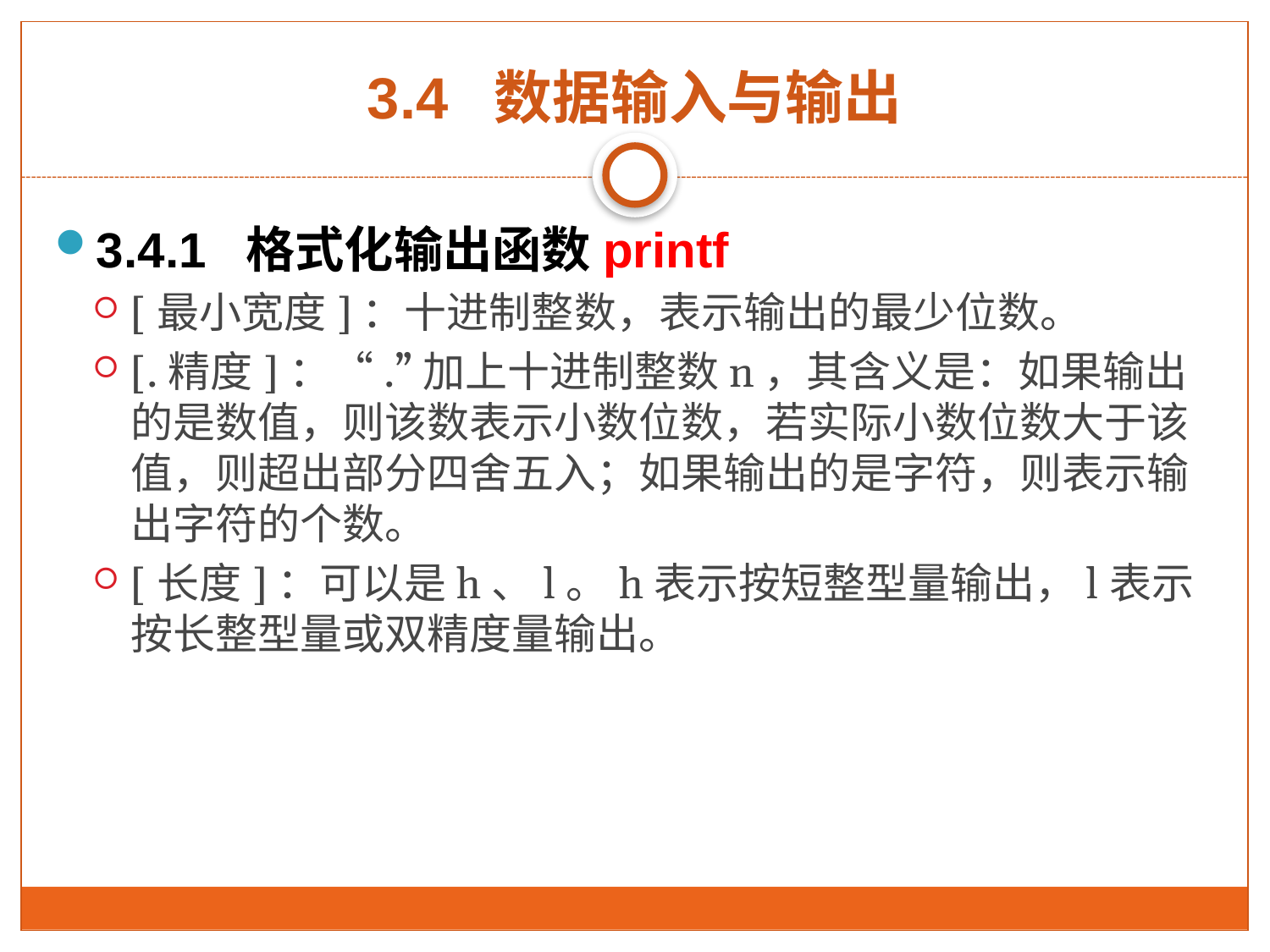

# 3.4  数据输入与输出
3.4.1  格式化输出函数printf
[最小宽度]：十进制整数，表示输出的最少位数。
[.精度]：“.”加上十进制整数n，其含义是：如果输出的是数值，则该数表示小数位数，若实际小数位数大于该值，则超出部分四舍五入；如果输出的是字符，则表示输出字符的个数。
[长度]：可以是h、l。h表示按短整型量输出，l表示按长整型量或双精度量输出。